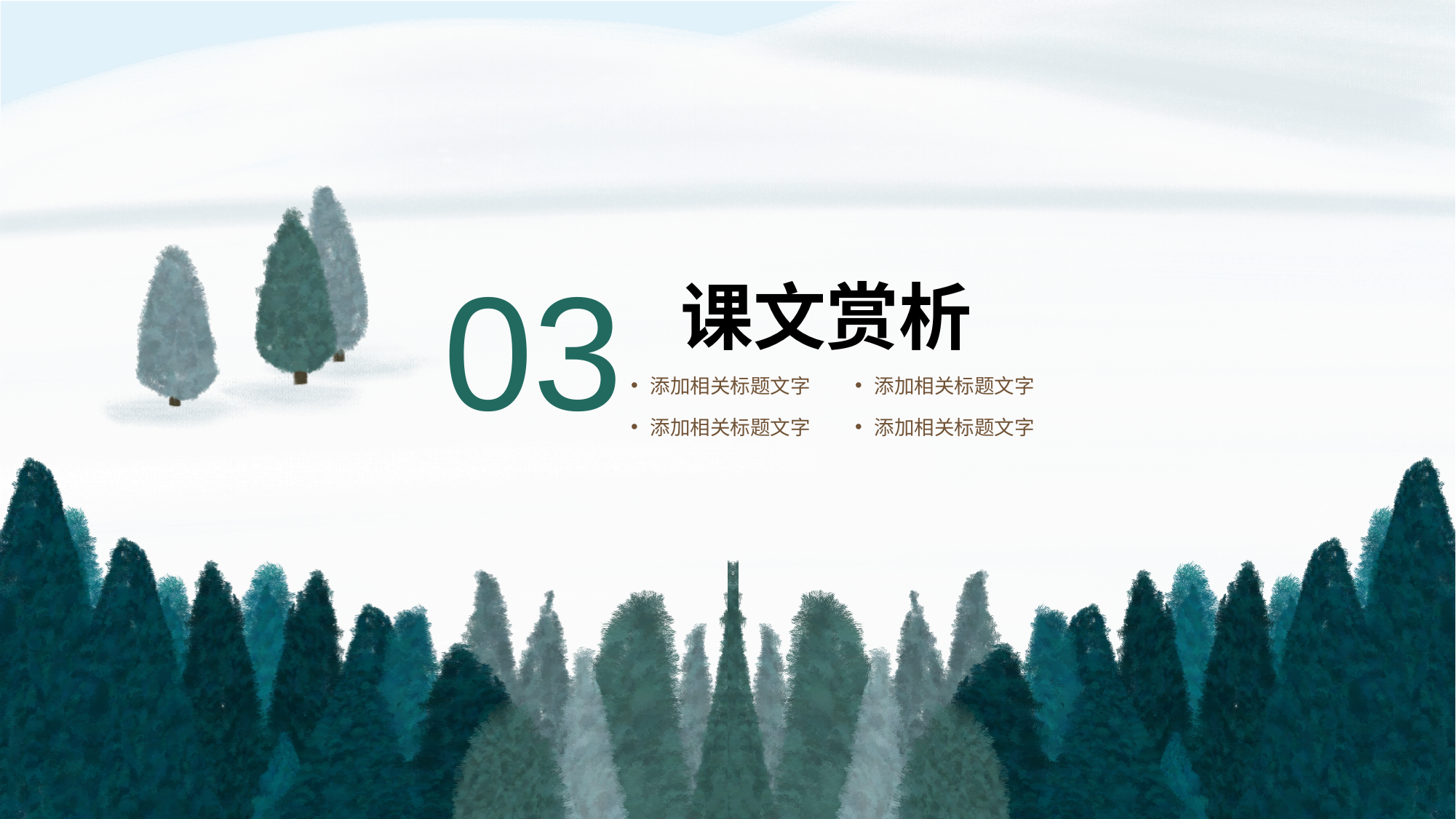

03
课文赏析
添加相关标题文字
添加相关标题文字
添加相关标题文字
添加相关标题文字